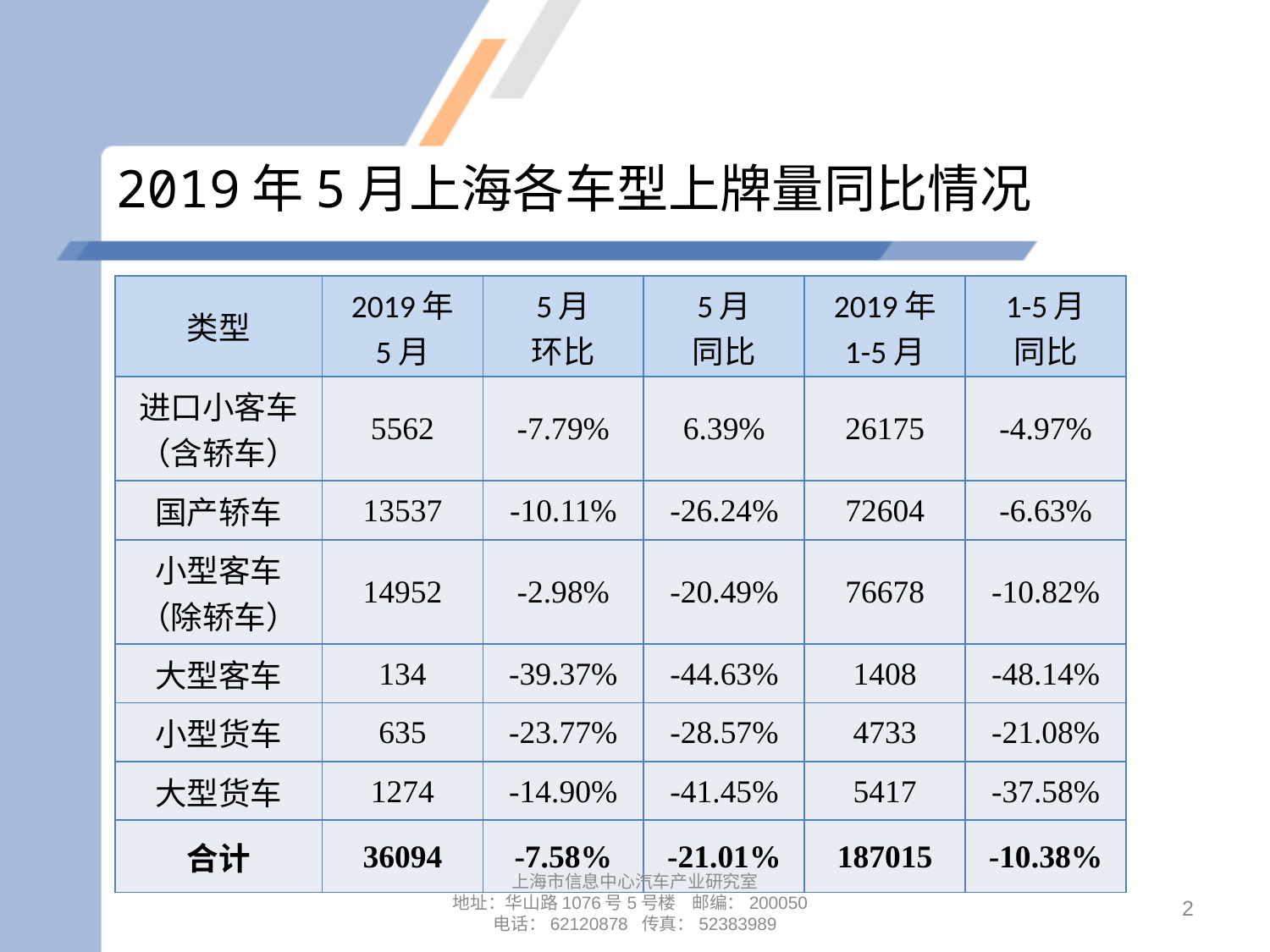

# 2019年5月上海各车型上牌量同比情况

| 类型 | 2019年 5月 | 5月 环比 | 5月 同比 | 2019年 1-5月 | 1-5月 同比 |
| --- | --- | --- | --- | --- | --- |
| 进口小客车 （含轿车） | 5562 | -7.79% | 6.39% | 26175 | -4.97% |
| 国产轿车 | 13537 | -10.11% | -26.24% | 72604 | -6.63% |
| 小型客车 （除轿车） | 14952 | -2.98% | -20.49% | 76678 | -10.82% |
| 大型客车 | 134 | -39.37% | -44.63% | 1408 | -48.14% |
| 小型货车 | 635 | -23.77% | -28.57% | 4733 | -21.08% |
| 大型货车 | 1274 | -14.90% | -41.45% | 5417 | -37.58% |
| 合计 | 36094 | -7.58% | -21.01% | 187015 | -10.38% |
上海市信息中心汽车产业研究室
地址：华山路1076号5号楼    邮编：200050
电话：62120878  传真：52383989

2